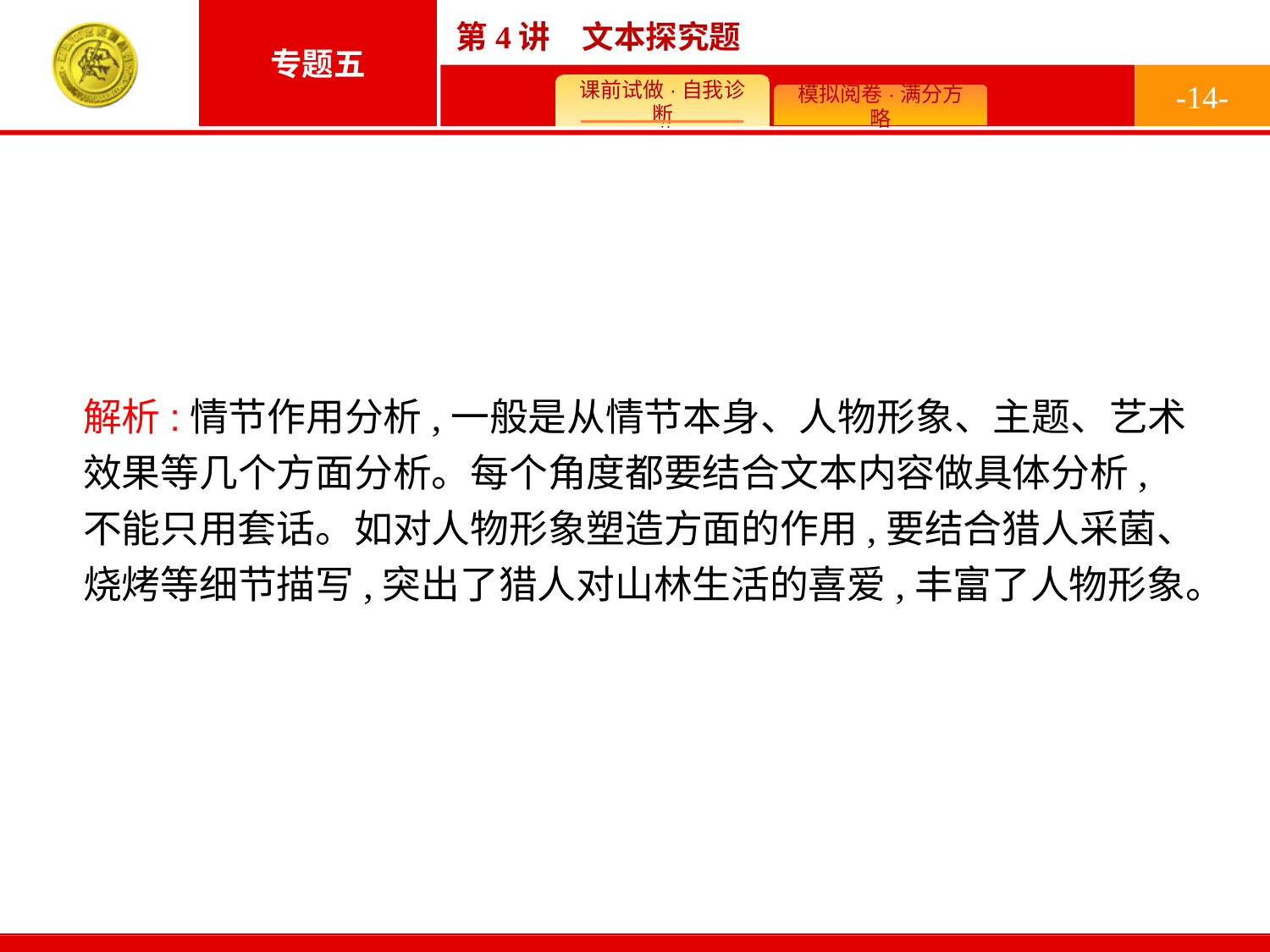

-14-
解析:情节作用分析,一般是从情节本身、人物形象、主题、艺术效果等几个方面分析。每个角度都要结合文本内容做具体分析,不能只用套话。如对人物形象塑造方面的作用,要结合猎人采菌、烧烤等细节描写,突出了猎人对山林生活的喜爱,丰富了人物形象。